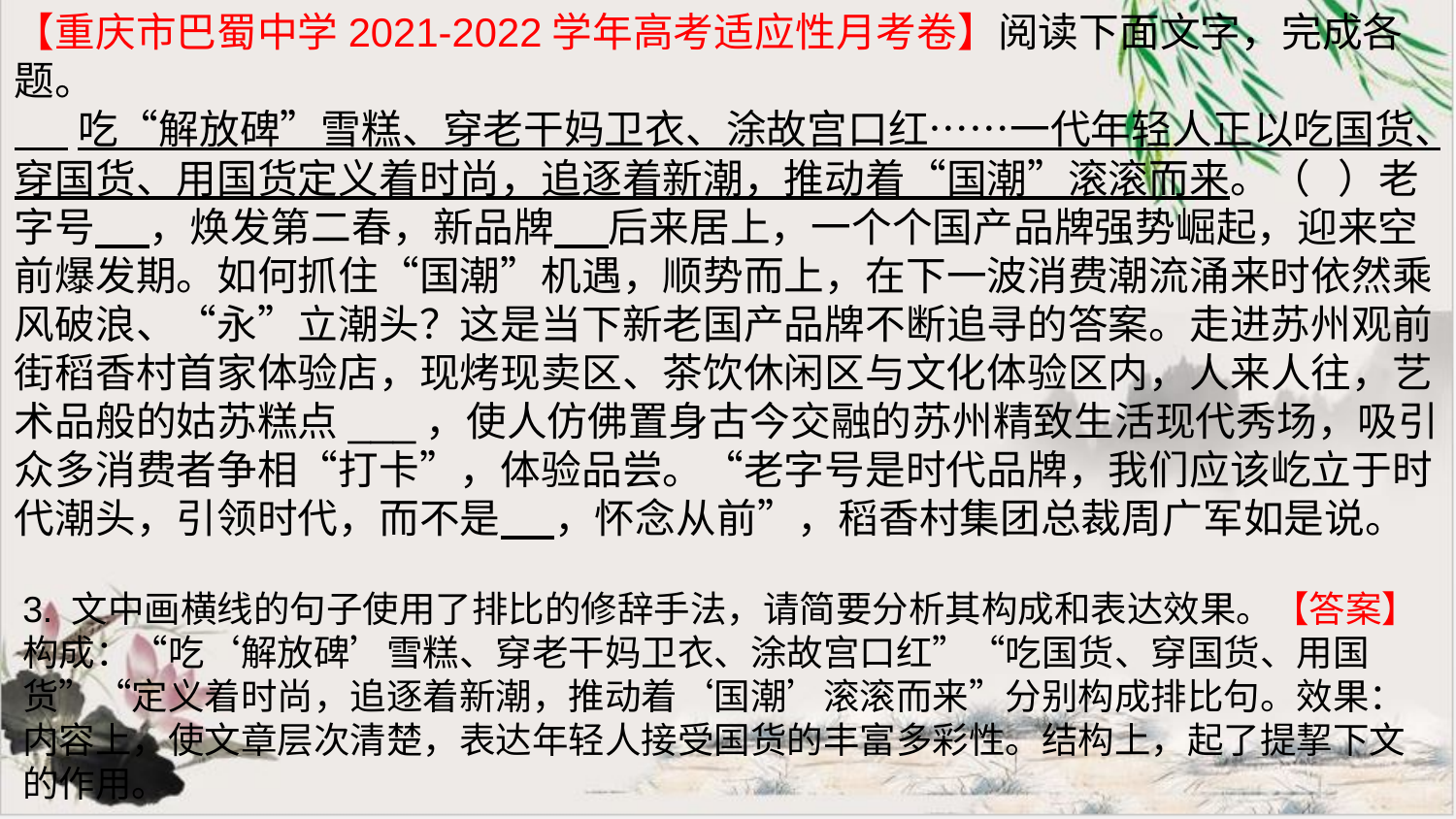

【重庆市巴蜀中学2021-2022学年高考适应性月考卷】阅读下面文字，完成各题。
      吃“解放碑”雪糕、穿老干妈卫衣、涂故宫口红……一代年轻人正以吃国货、穿国货、用国货定义着时尚，追逐着新潮，推动着“国潮”滚滚而来。（   ）老字号      ，焕发第二春，新品牌      后来居上，一个个国产品牌强势崛起，迎来空前爆发期。如何抓住“国潮”机遇，顺势而上，在下一波消费潮流涌来时依然乘风破浪、“永”立潮头？这是当下新老国产品牌不断追寻的答案。走进苏州观前街稻香村首家体验店，现烤现卖区、茶饮休闲区与文化体验区内，人来人往，艺术品般的姑苏糕点___，使人仿佛置身古今交融的苏州精致生活现代秀场，吸引众多消费者争相“打卡”，体验品尝。“老字号是时代品牌，我们应该屹立于时代潮头，引领时代，而不是      ，怀念从前”，稻香村集团总裁周广军如是说。

3. 文中画横线的句子使用了排比的修辞手法，请简要分析其构成和表达效果。【答案】 构成：“吃‘解放碑’雪糕、穿老干妈卫衣、涂故宫口红”“吃国货、穿国货、用国货”“定义着时尚，追逐着新潮，推动着‘国潮’滚滚而来”分别构成排比句。效果：内容上，使文章层次清楚，表达年轻人接受国货的丰富多彩性。结构上，起了提挈下文的作用。